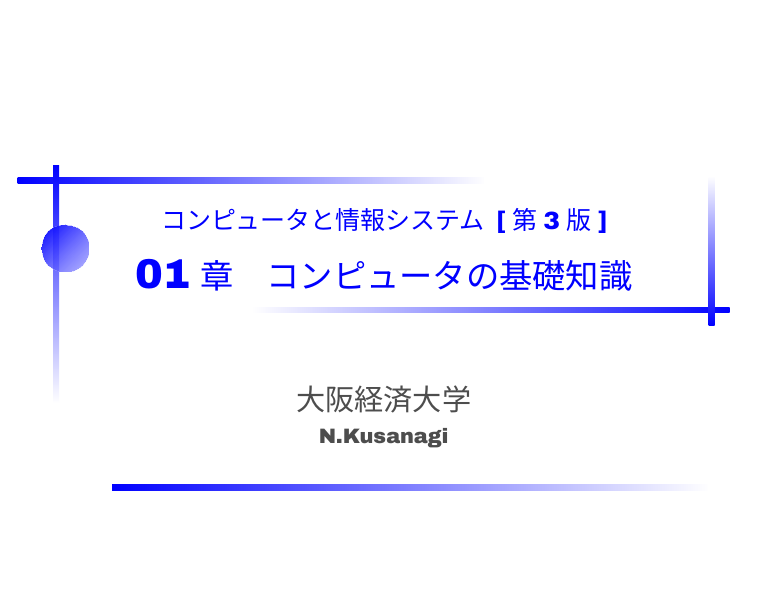

# コンピュータと情報システム [第3版] 01章　コンピュータの基礎知識
大阪経済大学
N.Kusanagi